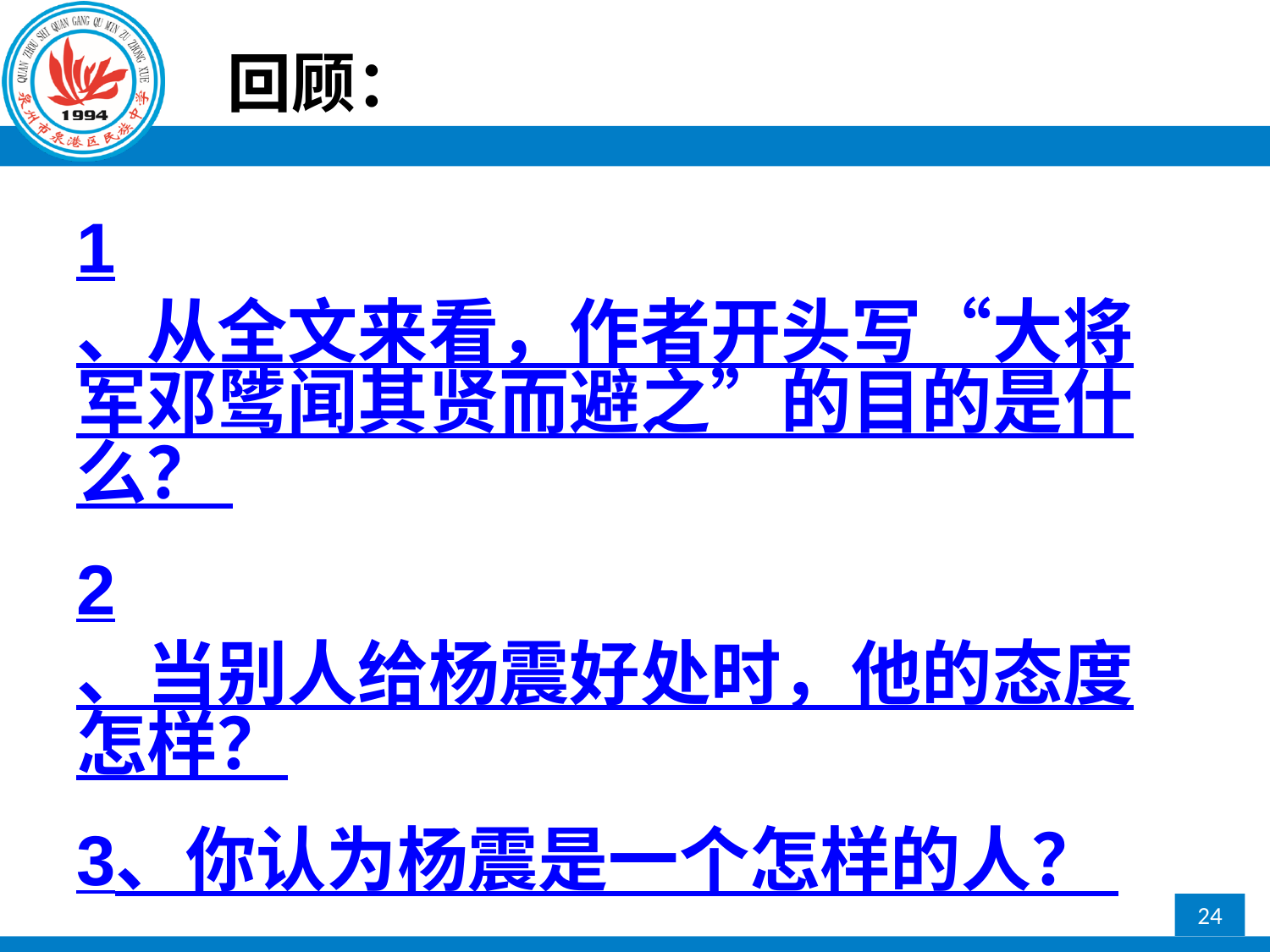

# 回顾：
1、从全文来看，作者开头写“大将军邓骘闻其贤而避之”的目的是什么？
2、当别人给杨震好处时，他的态度怎样？
3、你认为杨震是一个怎样的人？